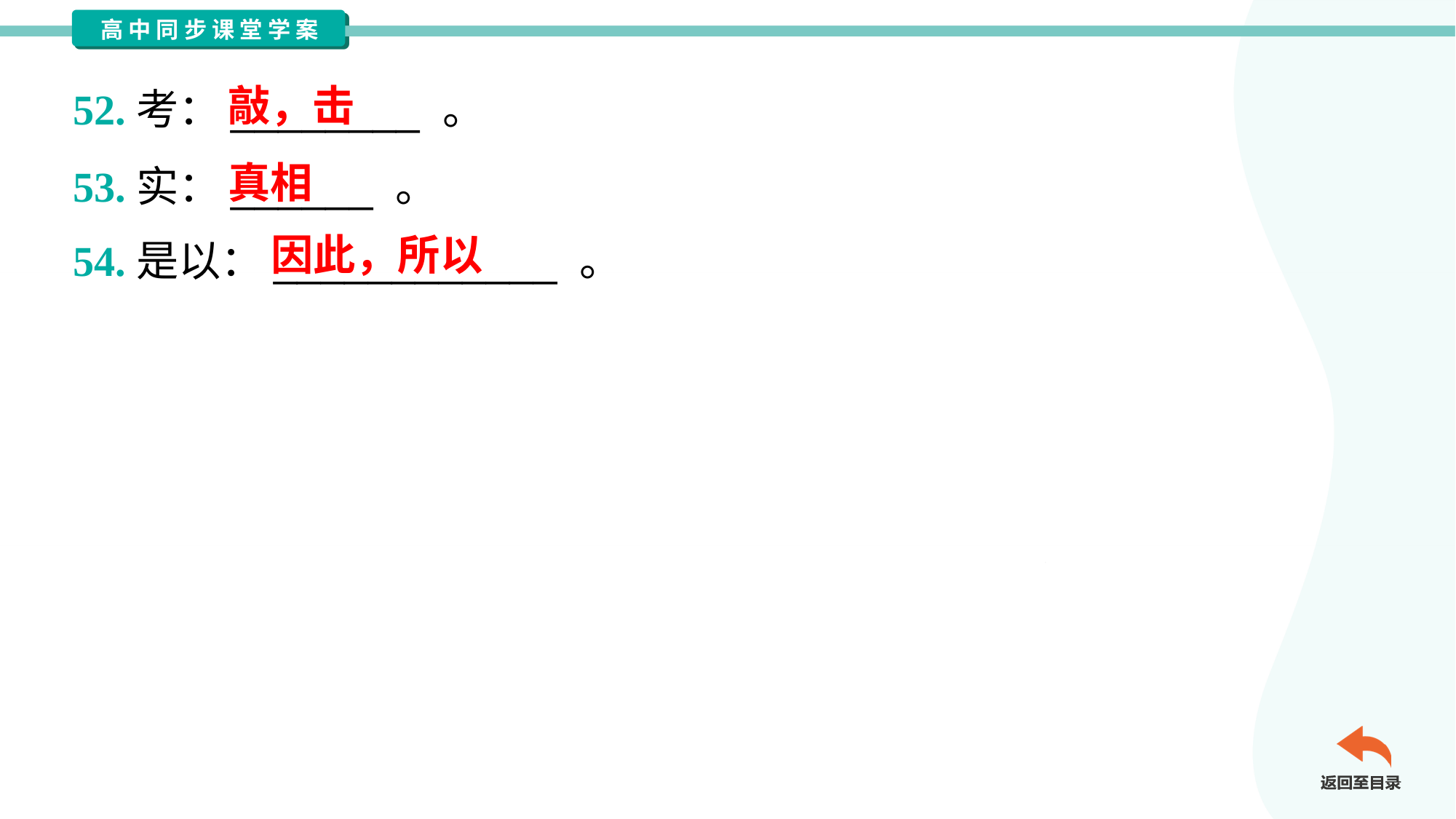

敲，击
52.考：________ 。
53.实：______ 。
54.是以：____________ 。
真相
因此，所以